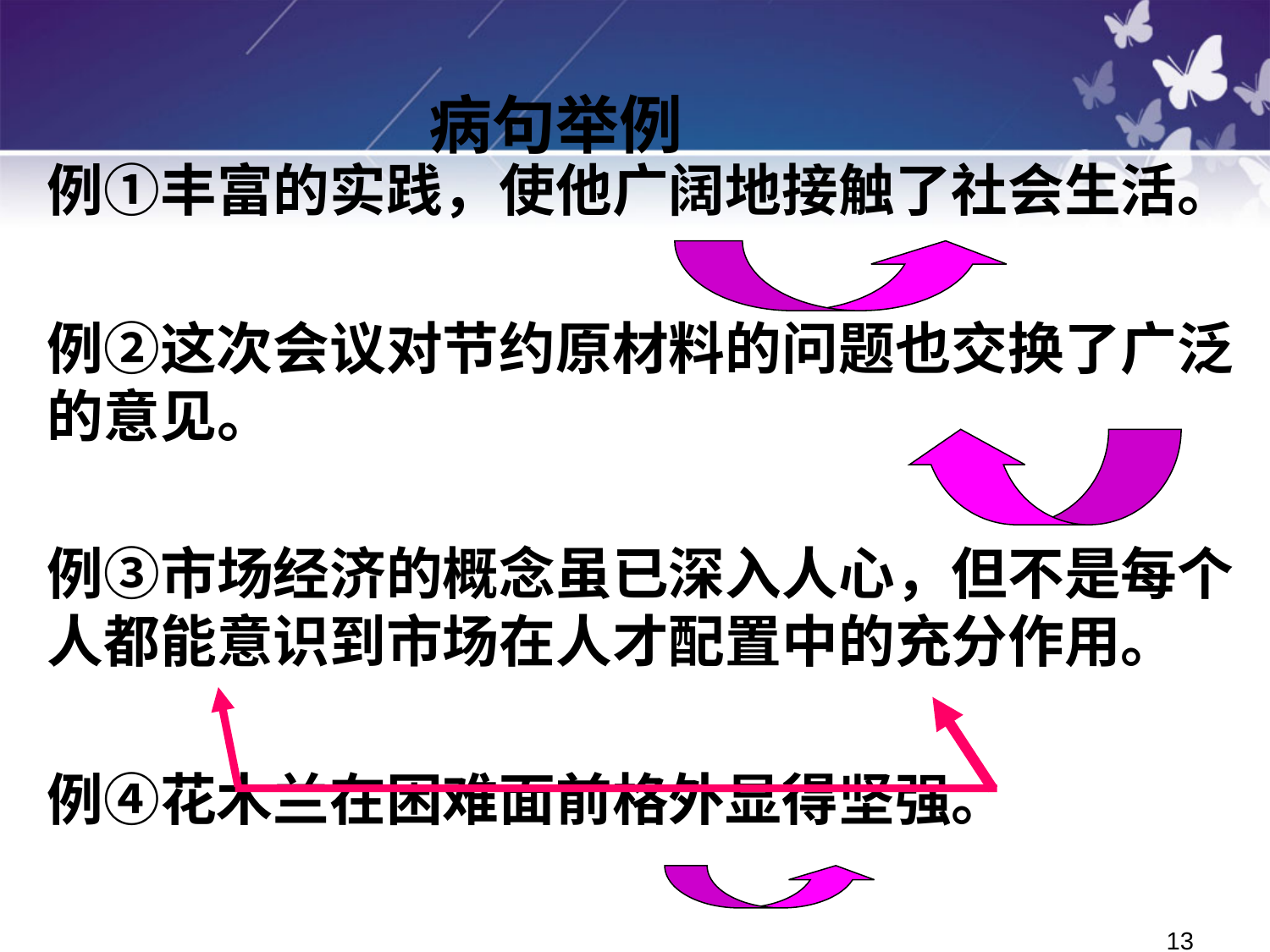

病句举例
例①丰富的实践，使他广阔地接触了社会生活。

例②这次会议对节约原材料的问题也交换了广泛的意见。

例③市场经济的概念虽已深入人心，但不是每个人都能意识到市场在人才配置中的充分作用。

例④花木兰在困难面前格外显得坚强。

13